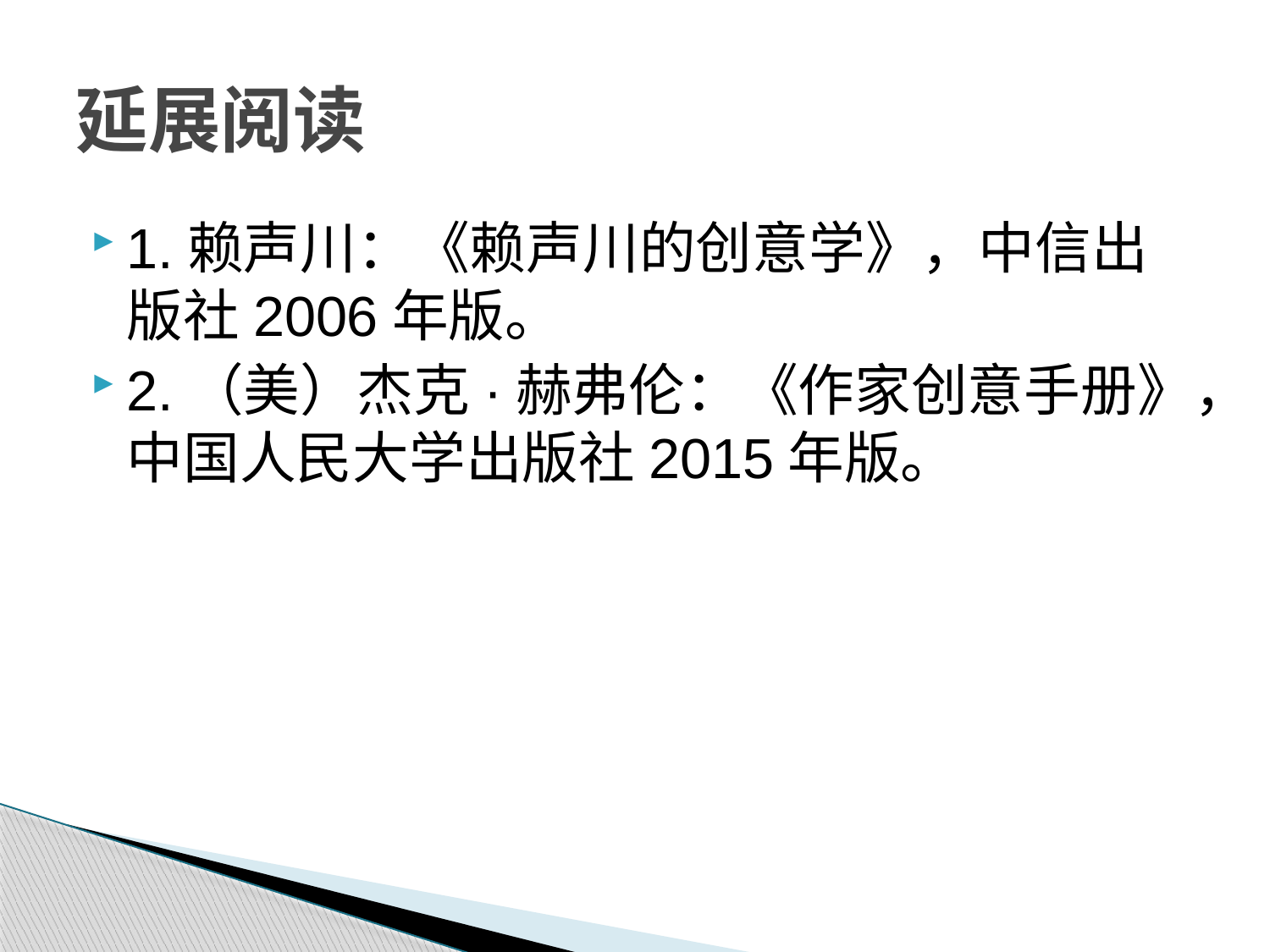

# 延展阅读
1.赖声川：《赖声川的创意学》，中信出版社2006年版。
2.（美）杰克·赫弗伦：《作家创意手册》，中国人民大学出版社2015年版。